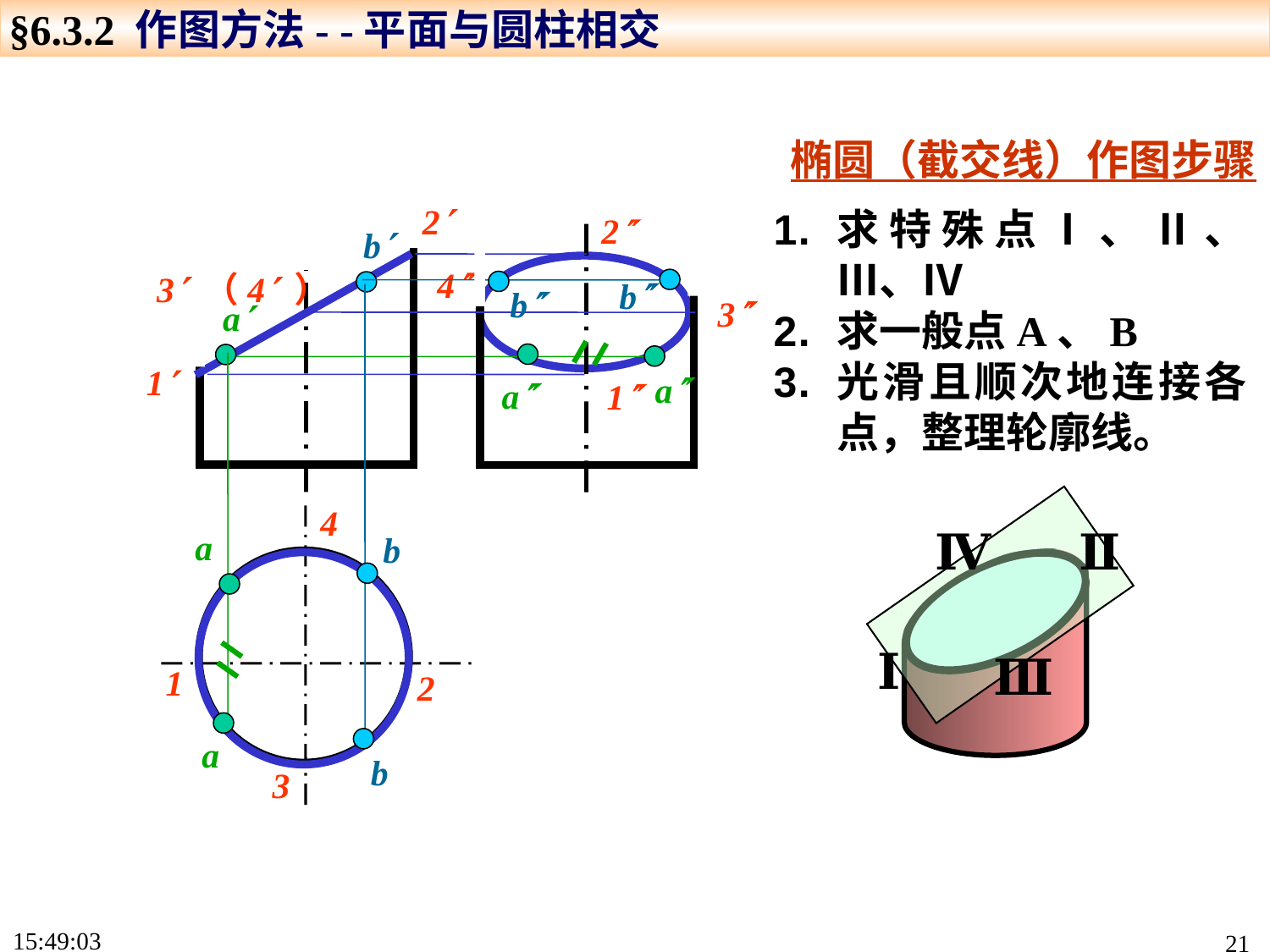

§6.3.2 作图方法- -平面与圆柱相交
椭圆（截交线）作图步骤

2′
求特殊点Ⅰ、Ⅱ、Ⅲ、Ⅳ
求一般点A、B
光滑且顺次地连接各点，整理轮廓线。
2″

b′

4″
3″

3′ （4′ ）
b″

b″

b

b
a′

a
a

1′

a″
a″
1″

4

Ⅱ
Ⅳ
Ⅰ
Ⅲ

1
2

3
15:49:03
21